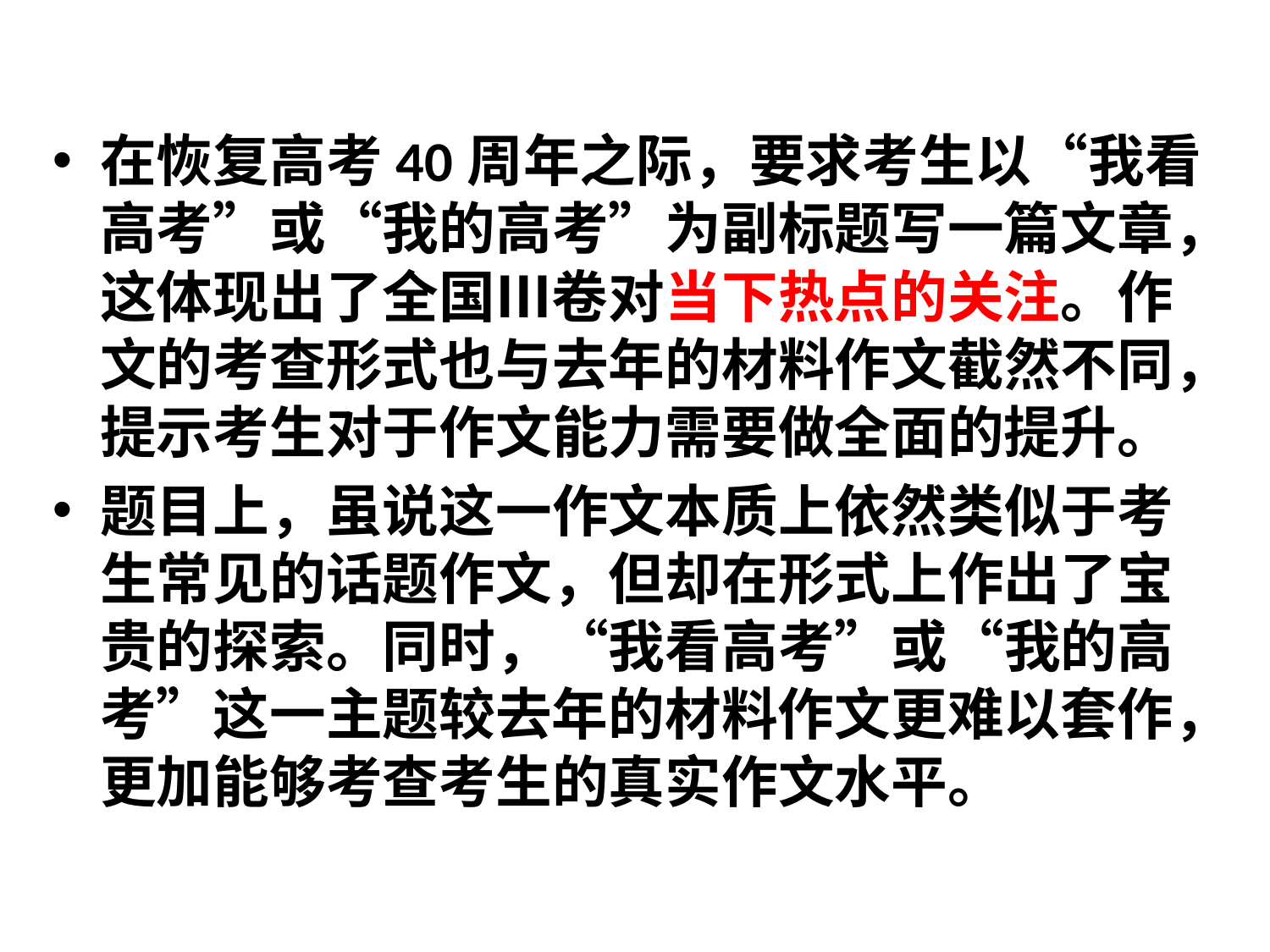

在恢复高考40周年之际，要求考生以“我看高考”或“我的高考”为副标题写一篇文章，这体现出了全国Ⅲ卷对当下热点的关注。作文的考查形式也与去年的材料作文截然不同，提示考生对于作文能力需要做全面的提升。
题目上，虽说这一作文本质上依然类似于考生常见的话题作文，但却在形式上作出了宝贵的探索。同时，“我看高考”或“我的高考”这一主题较去年的材料作文更难以套作，更加能够考查考生的真实作文水平。